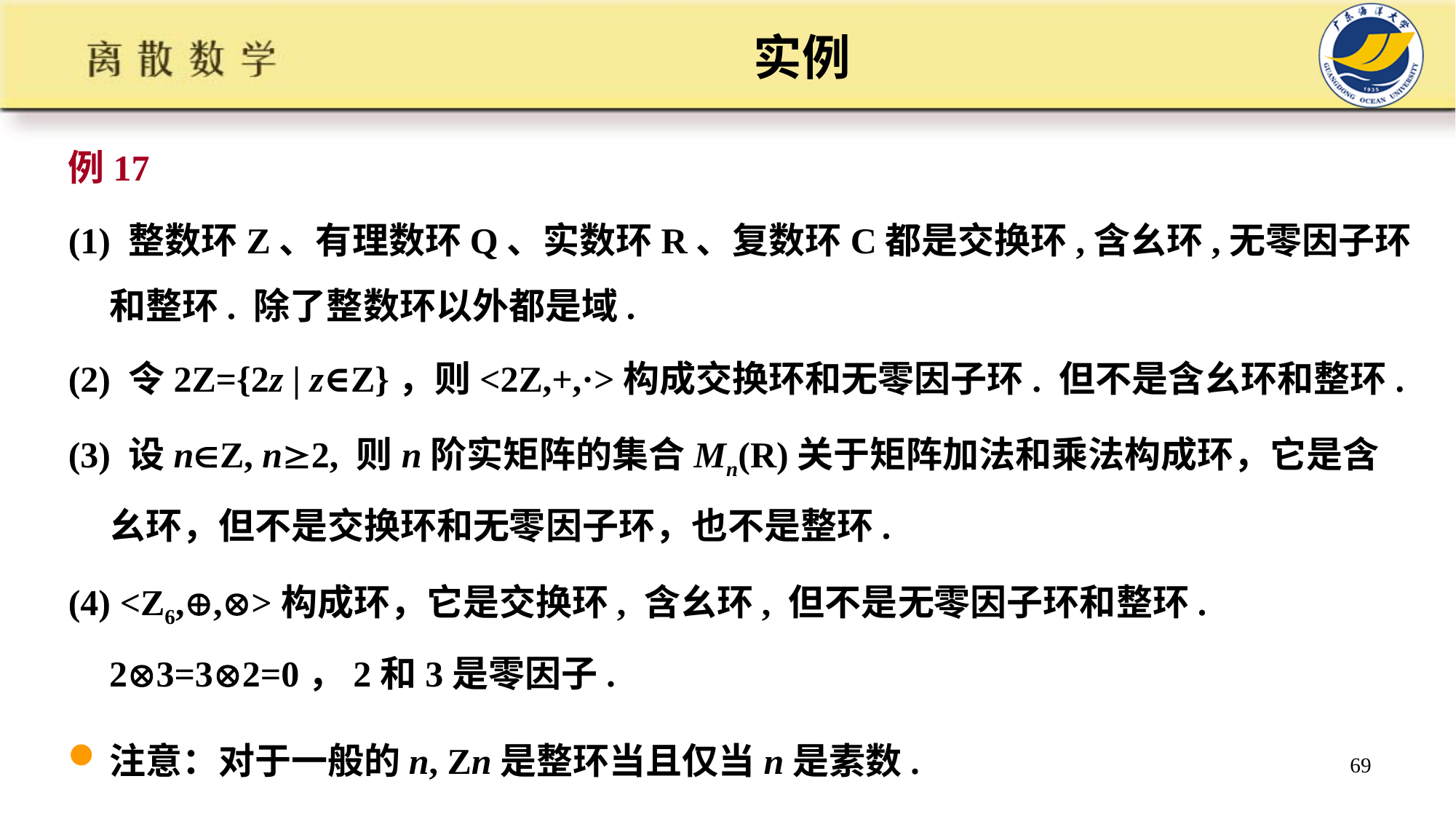

# 实例
例17
(1) 整数环Z、有理数环Q、实数环R、复数环C都是交换环,含幺环,无零因子环和整环. 除了整数环以外都是域.
(2) 令2Z={2z | z∈Z}，则<2Z,+,·>构成交换环和无零因子环. 但不是含幺环和整环.
(3) 设n∈Z, n≥2, 则n阶实矩阵的集合Mn(R)关于矩阵加法和乘法构成环，它是含幺环，但不是交换环和无零因子环，也不是整环.
(4) <Z6,⊕,⊗>构成环，它是交换环, 含幺环, 但不是无零因子环和整环. 2⊗3=3⊗2=0，2和3是零因子.
注意：对于一般的n, Zn是整环当且仅当n是素数.
69